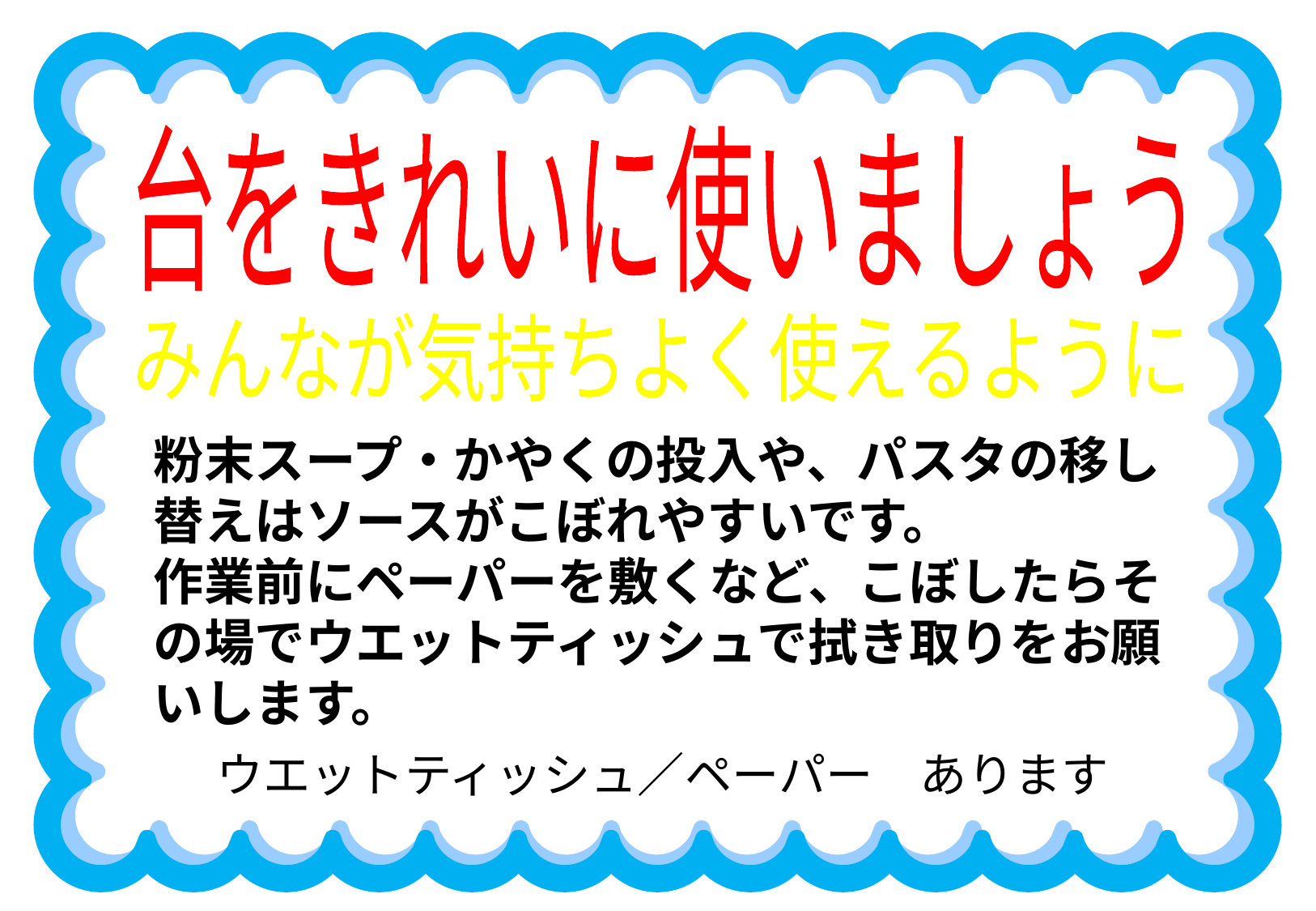

台をきれいに使いましょう
みんなが気持ちよく使えるように
粉末スープ・かやくの投入や、パスタの移し替えはソースがこぼれやすいです。
作業前にペーパーを敷くなど、こぼしたらその場でウエットティッシュで拭き取りをお願いします。
ウエットティッシュ／ペーパー　あります